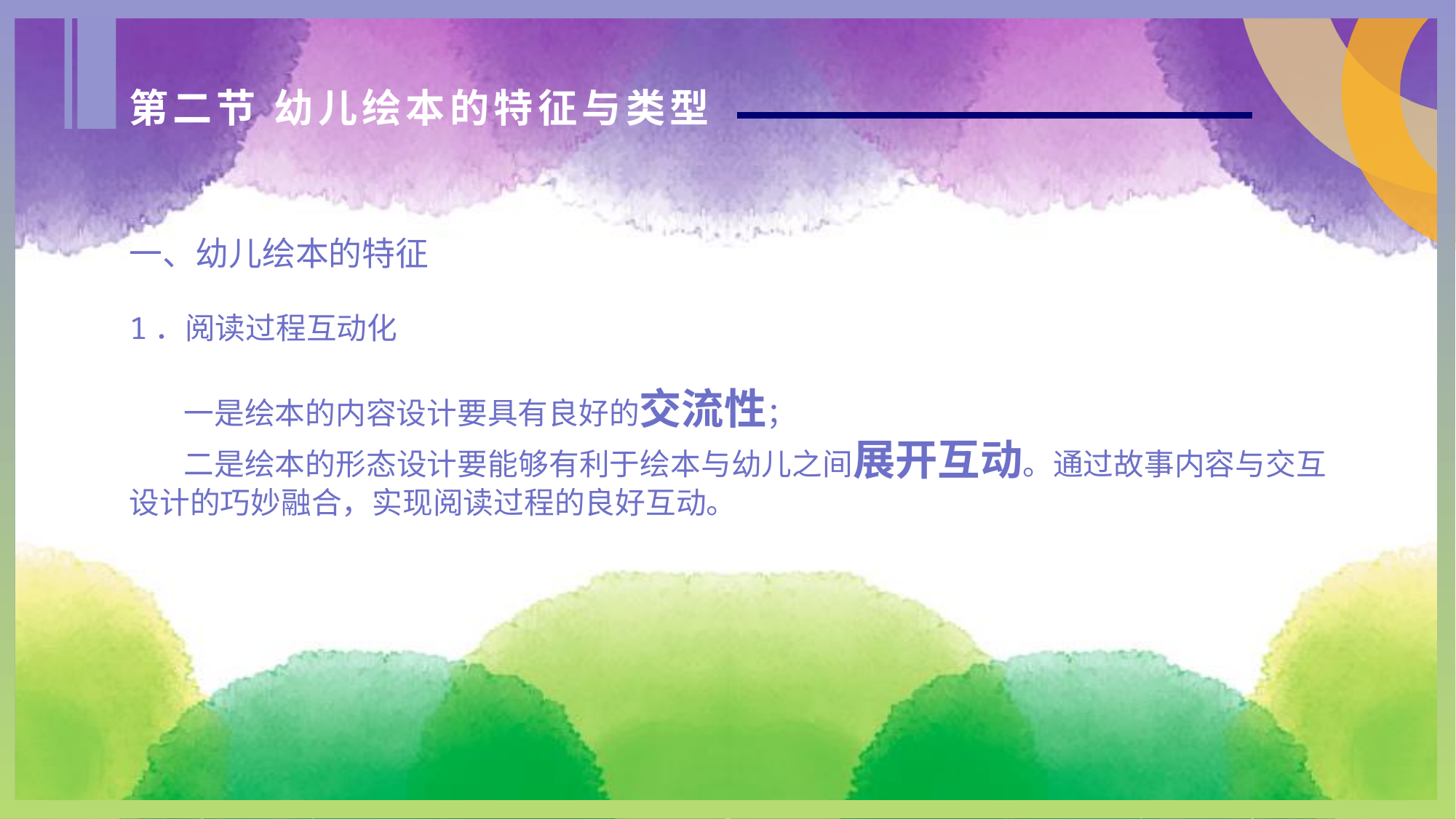

第二节 幼儿绘本的特征与类型
一、幼儿绘本的特征

1．阅读过程互动化

一是绘本的内容设计要具有良好的交流性；
二是绘本的形态设计要能够有利于绘本与幼儿之间展开互动。通过故事内容与交互设计的巧妙融合，实现阅读过程的良好互动。